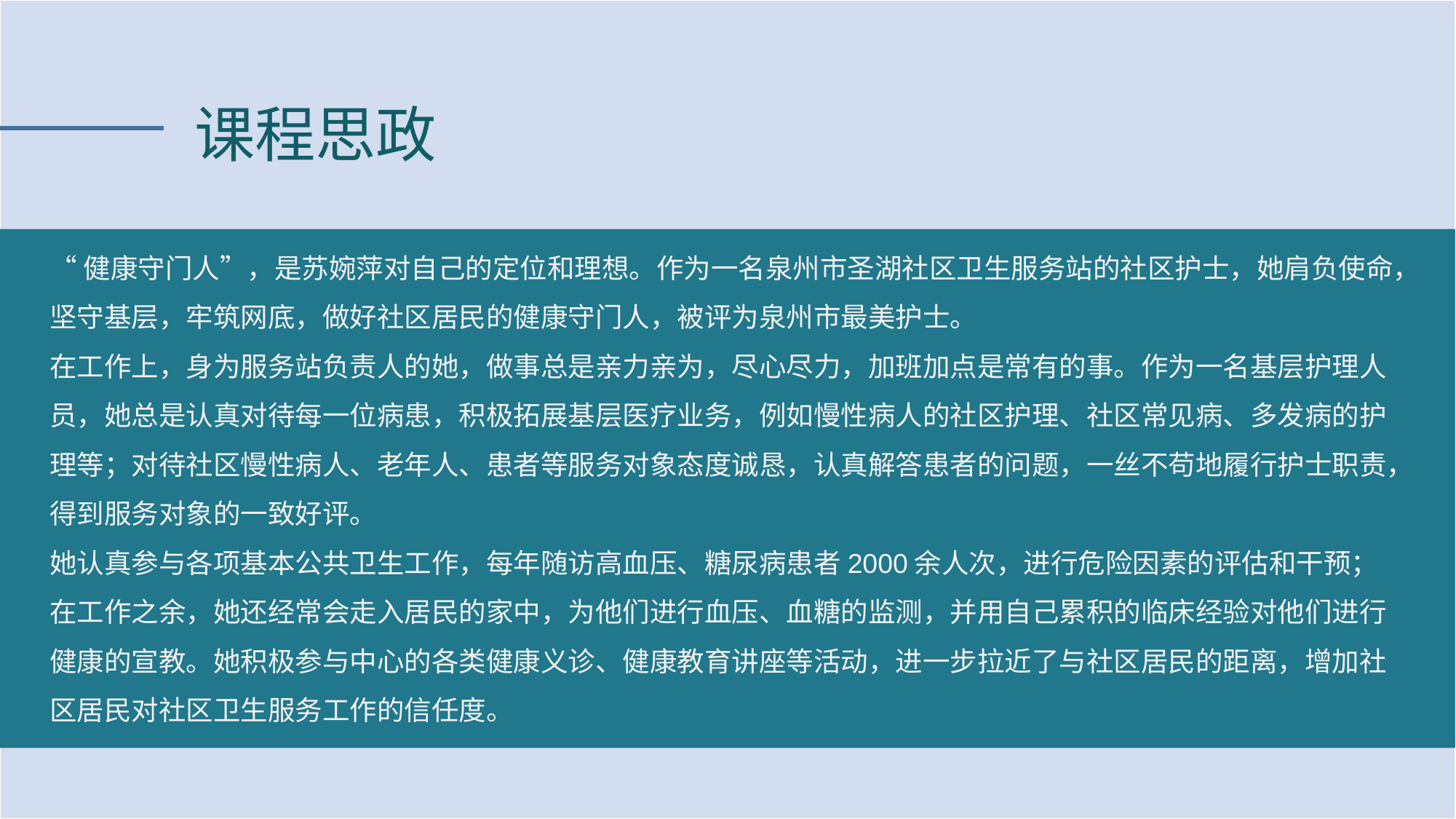

课程思政

“健康守门人”，是苏婉萍对自己的定位和理想。作为一名泉州市圣湖社区卫生服务站的社区护士，她肩负使命，坚守基层，牢筑网底，做好社区居民的健康守门人，被评为泉州市最美护士。
在工作上，身为服务站负责人的她，做事总是亲力亲为，尽心尽力，加班加点是常有的事。作为一名基层护理人员，她总是认真对待每一位病患，积极拓展基层医疗业务，例如慢性病人的社区护理、社区常见病、多发病的护理等；对待社区慢性病人、老年人、患者等服务对象态度诚恳，认真解答患者的问题，一丝不苟地履行护士职责，得到服务对象的一致好评。
她认真参与各项基本公共卫生工作，每年随访高血压、糖尿病患者2000余人次，进行危险因素的评估和干预；在工作之余，她还经常会走入居民的家中，为他们进行血压、血糖的监测，并用自己累积的临床经验对他们进行健康的宣教。她积极参与中心的各类健康义诊、健康教育讲座等活动，进一步拉近了与社区居民的距离，增加社区居民对社区卫生服务工作的信任度。